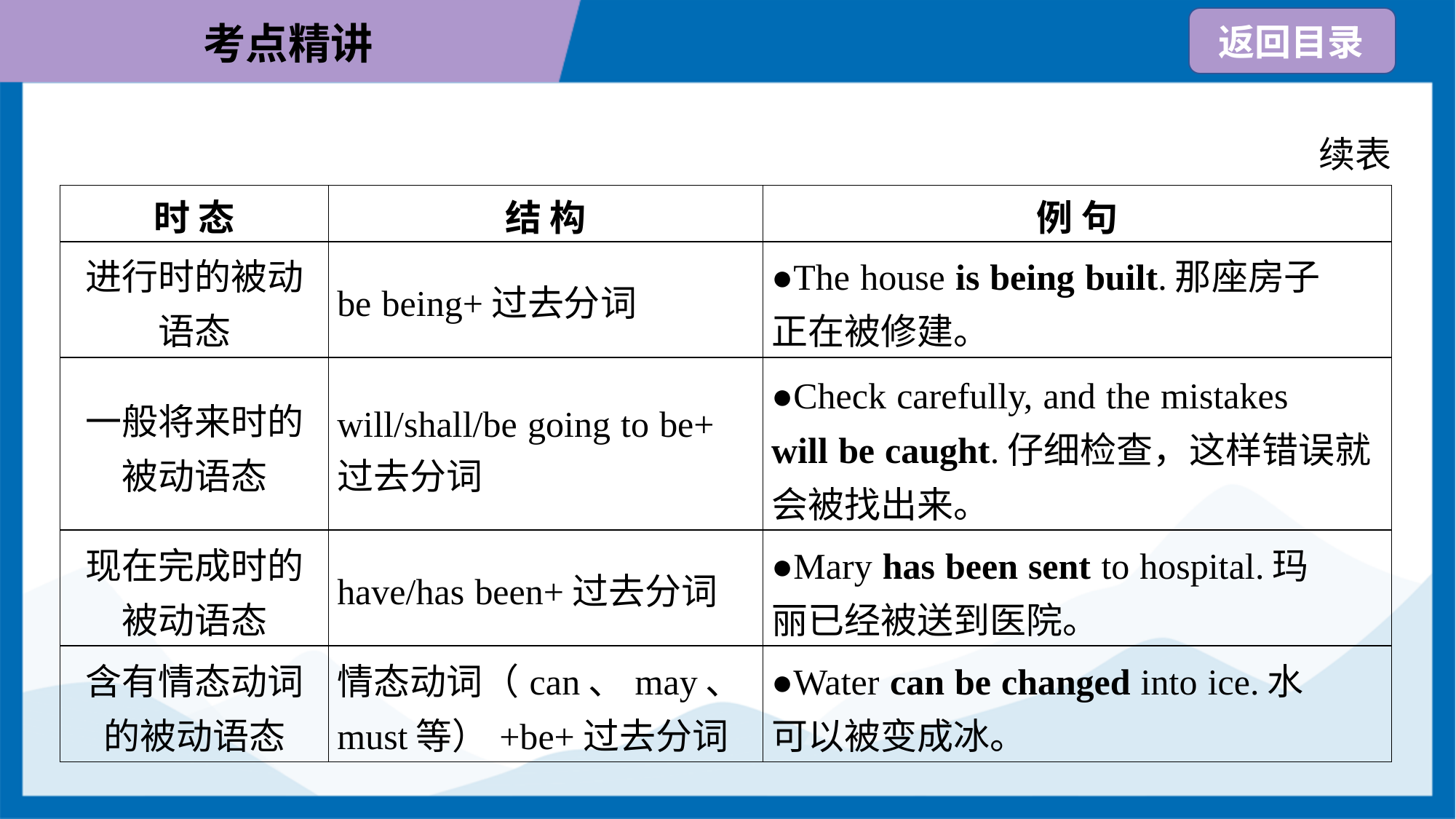

续表
| 时 态 | 结 构 | 例 句 |
| --- | --- | --- |
| 进行时的被动 语态 | be being+过去分词 | ●The house is being built.那座房子 正在被修建。 |
| 一般将来时的 被动语态 | will/shall/be going to be+ 过去分词 | ●Check carefully, and the mistakes will be caught.仔细检查，这样错误就 会被找出来。 |
| 现在完成时的 被动语态 | have/has been+过去分词 | ●Mary has been sent to hospital.玛 丽已经被送到医院。 |
| 含有情态动词 的被动语态 | 情态动词（can、may、 must等）+be+过去分词 | ●Water can be changed into ice.水 可以被变成冰。 |